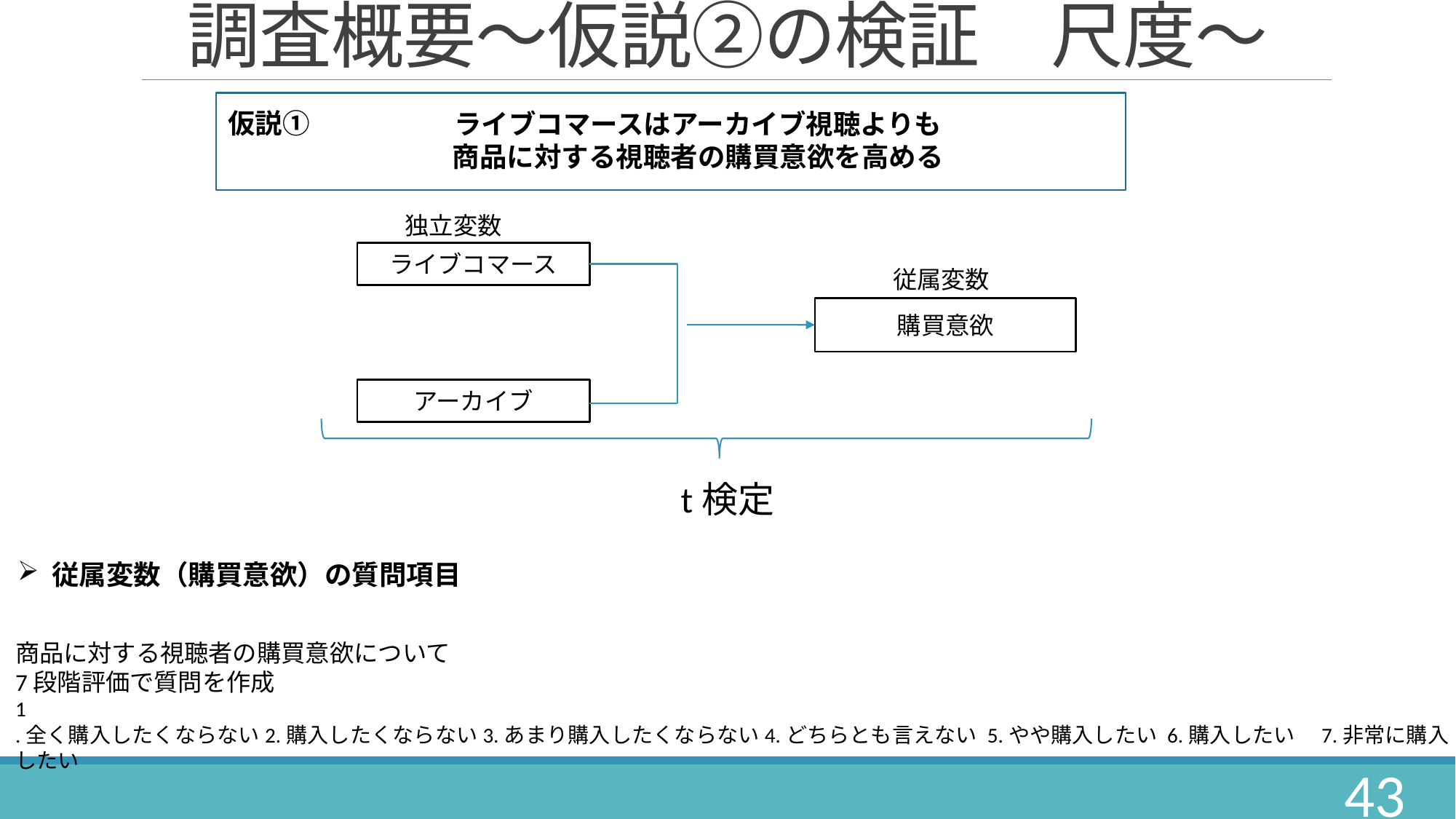

調査概要～仮説②の検証　尺度～

仮説①
ライブコマースはアーカイブ視聴よりも
商品に対する視聴者の購買意欲を高める

独立変数
ライブコマース
従属変数
購買意欲
アーカイブ
t検定
従属変数（購買意欲）の質問項目
商品に対する視聴者の購買意欲について
7段階評価で質問を作成
1
.全く購入したくならない2.購入したくならない3.あまり購入したくならない4.どちらとも言えない 5.やや購入したい 6.購入したい　7.非常に購入したい
43